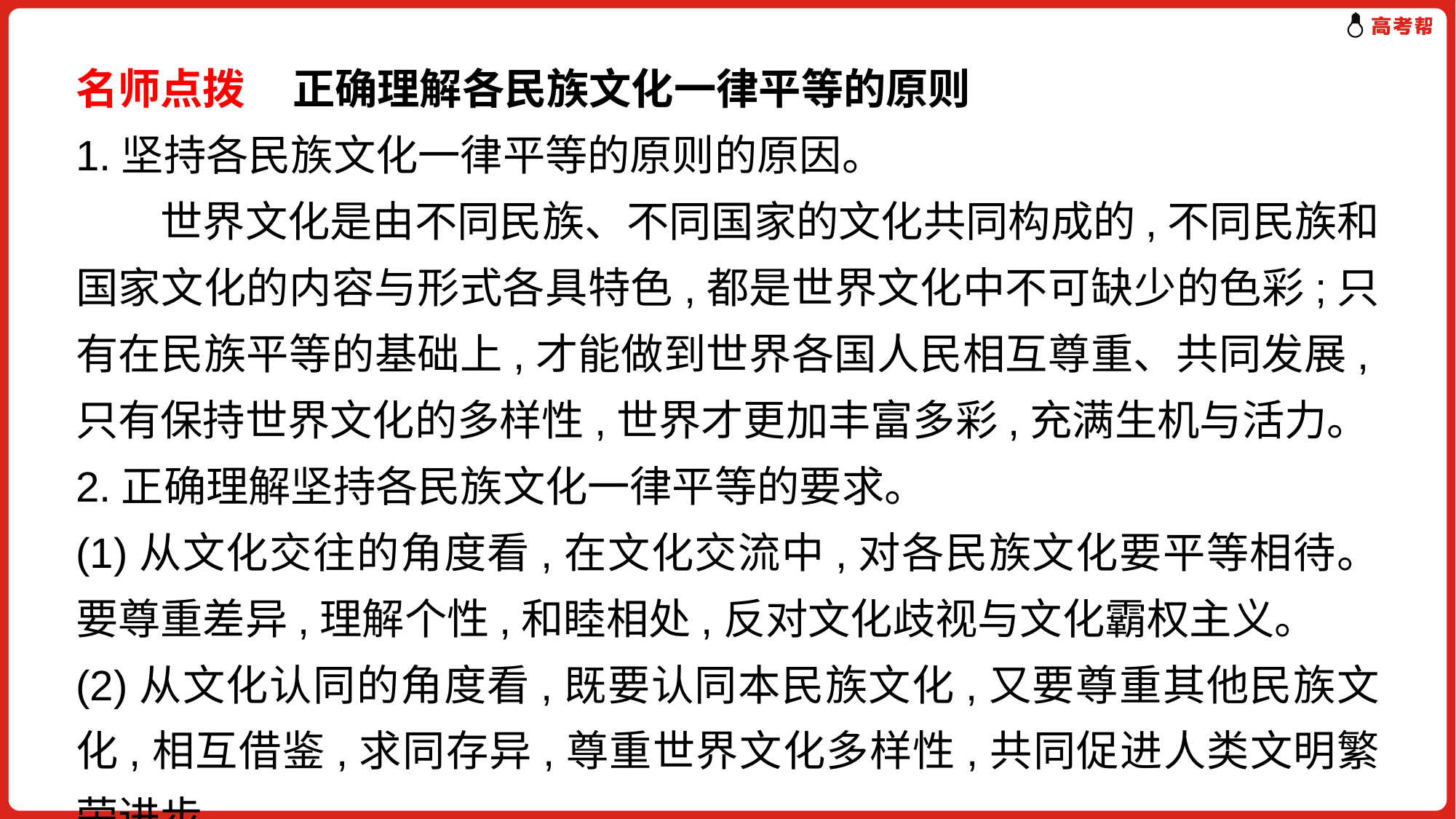

名师点拨     正确理解各民族文化一律平等的原则
1.坚持各民族文化一律平等的原则的原因。
　　世界文化是由不同民族、不同国家的文化共同构成的,不同民族和国家文化的内容与形式各具特色,都是世界文化中不可缺少的色彩;只有在民族平等的基础上,才能做到世界各国人民相互尊重、共同发展,只有保持世界文化的多样性,世界才更加丰富多彩,充满生机与活力。
2.正确理解坚持各民族文化一律平等的要求。
(1)从文化交往的角度看,在文化交流中,对各民族文化要平等相待。要尊重差异,理解个性,和睦相处,反对文化歧视与文化霸权主义。
(2)从文化认同的角度看,既要认同本民族文化,又要尊重其他民族文化,相互借鉴,求同存异,尊重世界文化多样性,共同促进人类文明繁荣进步。